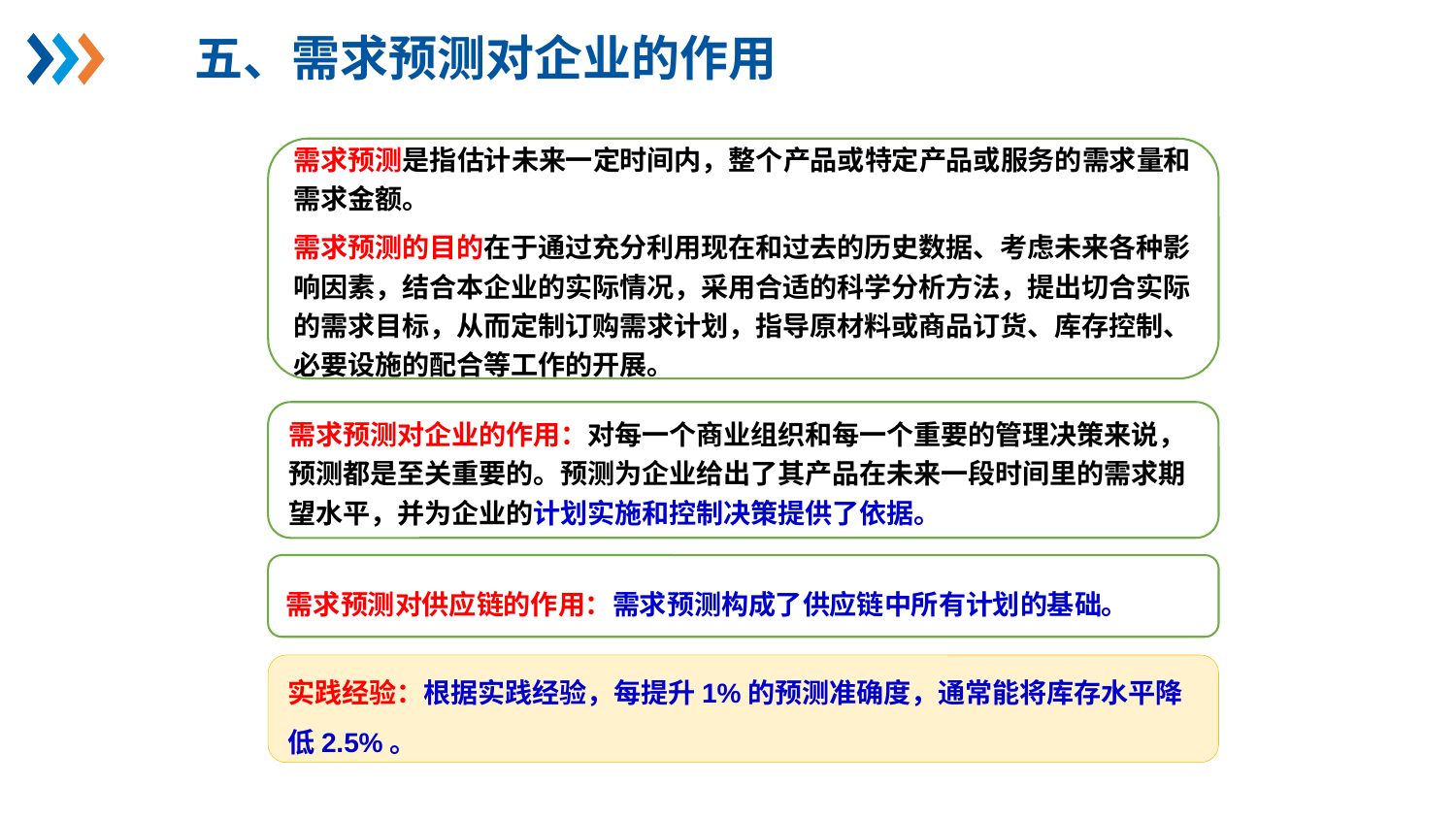

五、需求预测对企业的作用
需求预测是指估计未来一定时间内，整个产品或特定产品或服务的需求量和需求金额。
需求预测的目的在于通过充分利用现在和过去的历史数据、考虑未来各种影响因素，结合本企业的实际情况，采用合适的科学分析方法，提出切合实际的需求目标，从而定制订购需求计划，指导原材料或商品订货、库存控制、必要设施的配合等工作的开展。

需求预测对企业的作用：对每一个商业组织和每一个重要的管理决策来说，预测都是至关重要的。预测为企业给出了其产品在未来一段时间里的需求期望水平，并为企业的计划实施和控制决策提供了依据。
需求预测对供应链的作用：需求预测构成了供应链中所有计划的基础。
实践经验：根据实践经验，每提升1%的预测准确度，通常能将库存水平降低2.5%。